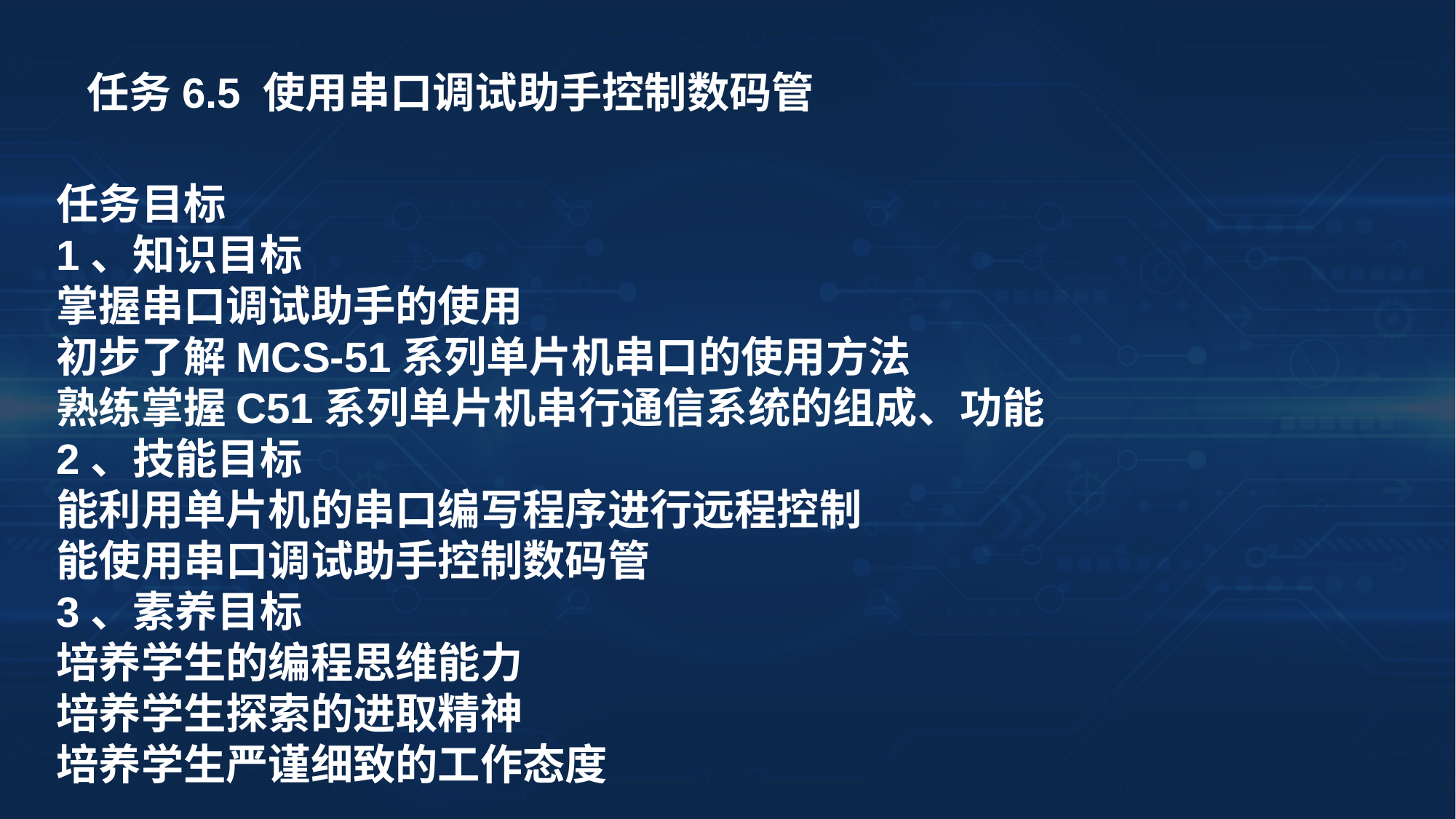

任务6.5 使用串口调试助手控制数码管
任务目标
1、知识目标
掌握串口调试助手的使用
初步了解MCS-51系列单片机串口的使用方法
熟练掌握C51系列单片机串行通信系统的组成、功能
2、技能目标
能利用单片机的串口编写程序进行远程控制
能使用串口调试助手控制数码管
3、素养目标
培养学生的编程思维能力
培养学生探索的进取精神
培养学生严谨细致的工作态度